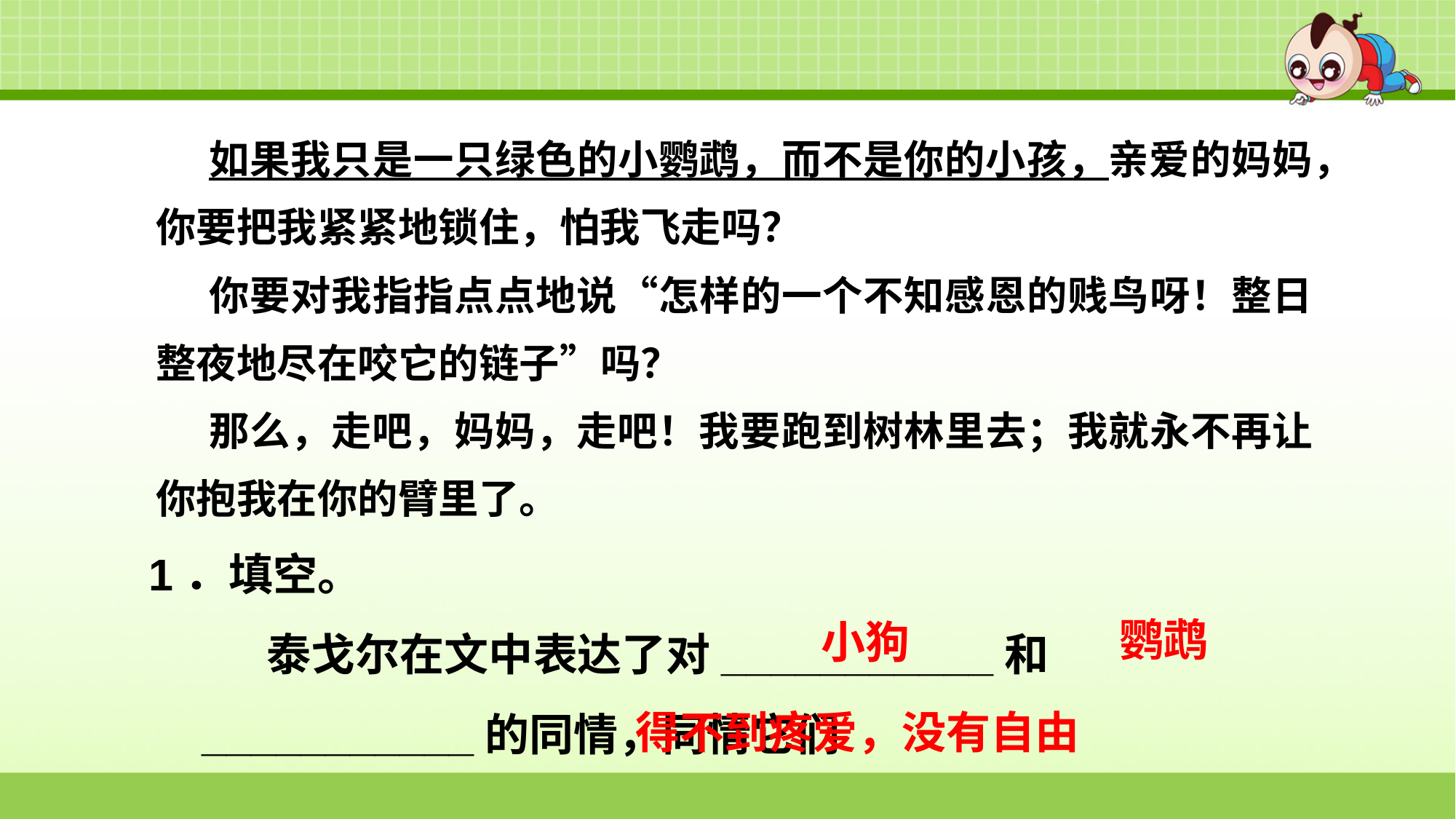

如果我只是一只绿色的小鹦鹉，而不是你的小孩，亲爱的妈妈，你要把我紧紧地锁住，怕我飞走吗？
你要对我指指点点地说“怎样的一个不知感恩的贱鸟呀！整日整夜地尽在咬它的链子”吗？
那么，走吧，妈妈，走吧！我要跑到树林里去；我就永不再让你抱我在你的臂里了。
1．填空。
泰戈尔在文中表达了对___________和___________的同情，同情它们_________________________。
鹦鹉
小狗
得不到疼爱，没有自由